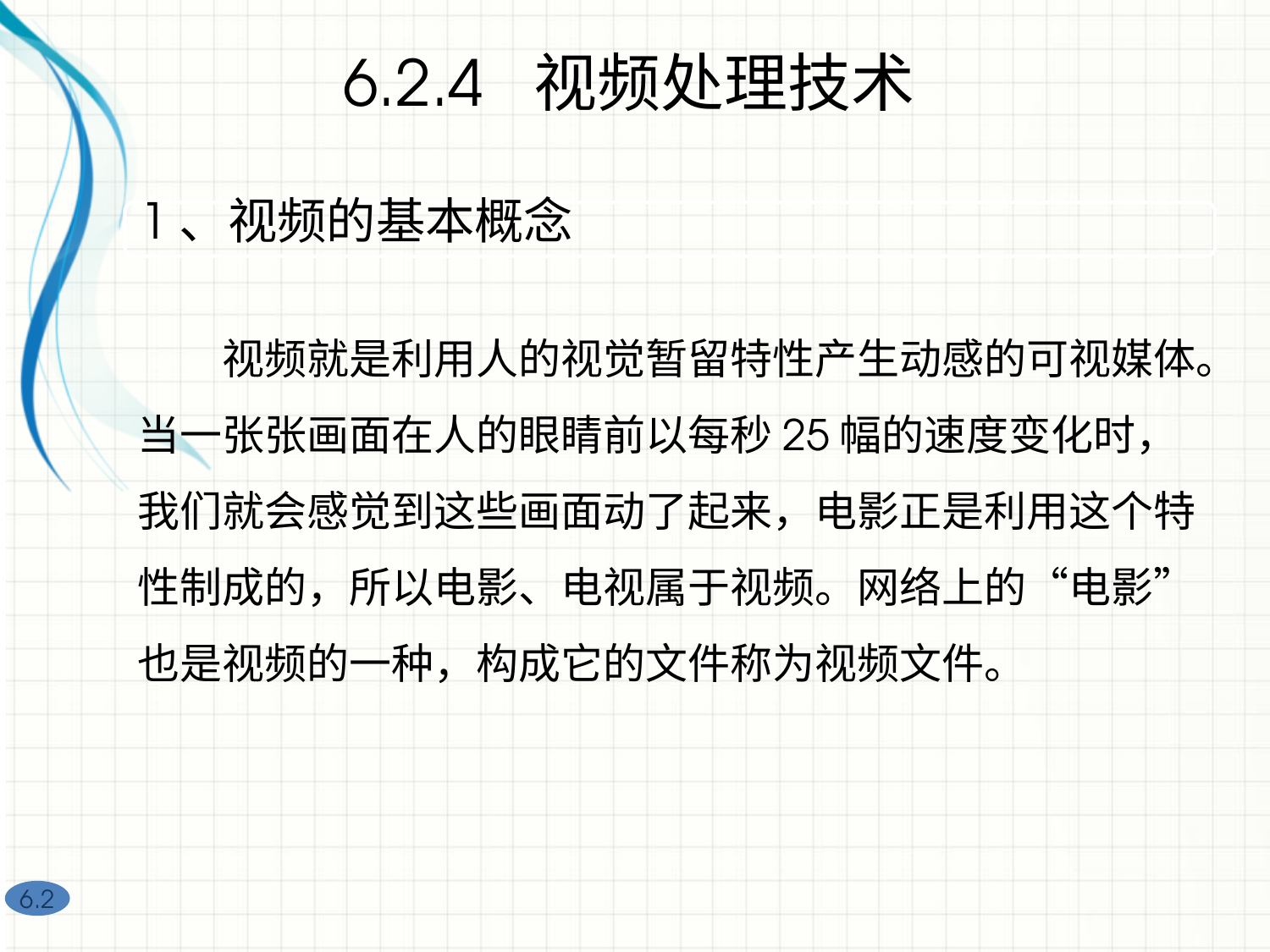

6.2.4  视频处理技术
1、视频的基本概念

　　视频就是利用人的视觉暂留特性产生动感的可视媒体。当一张张画面在人的眼睛前以每秒25幅的速度变化时，我们就会感觉到这些画面动了起来，电影正是利用这个特性制成的，所以电影、电视属于视频。网络上的“电影”也是视频的一种，构成它的文件称为视频文件。